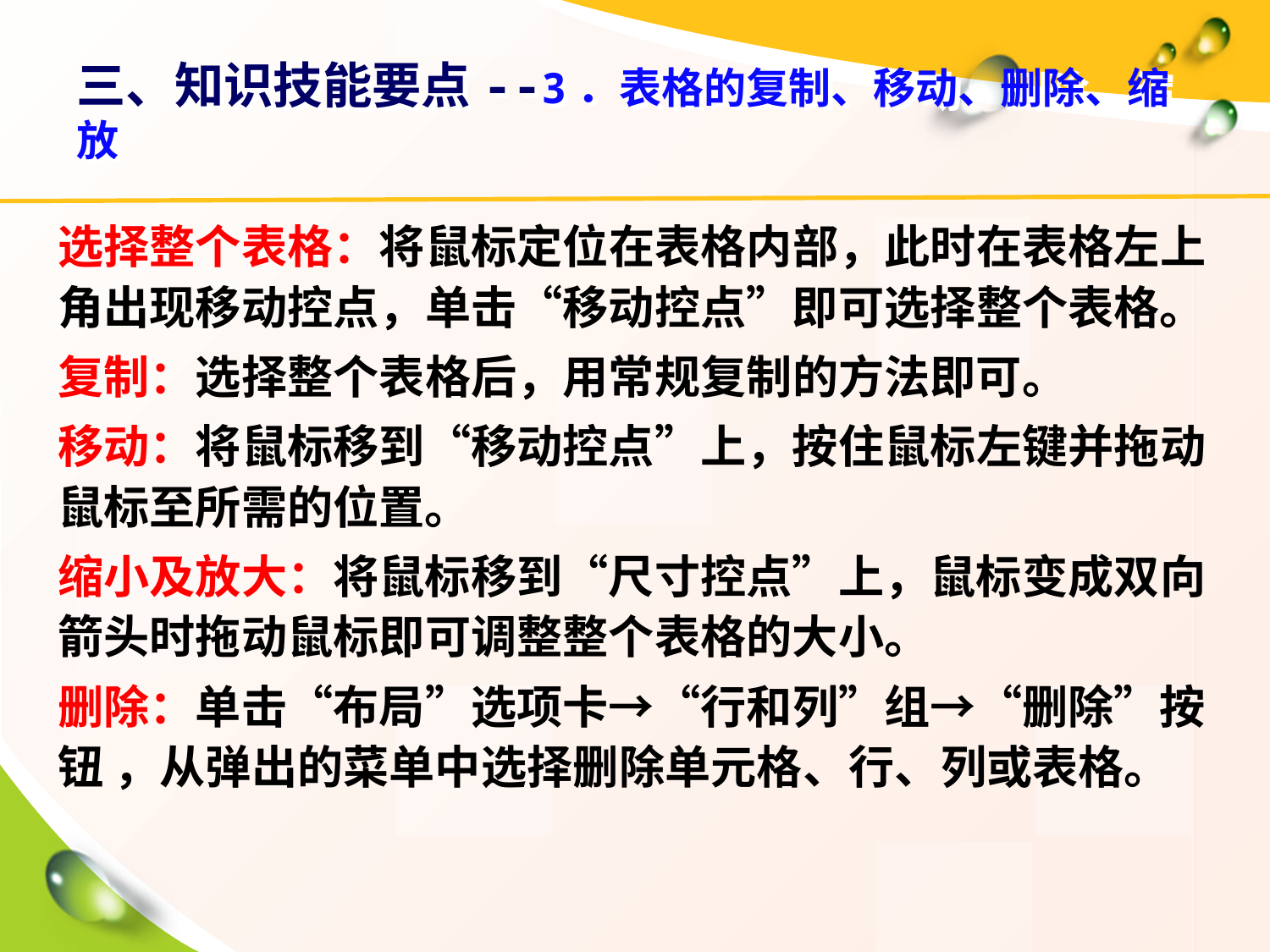

# 三、知识技能要点--3．表格的复制、移动、删除、缩放
选择整个表格：将鼠标定位在表格内部，此时在表格左上角出现移动控点，单击“移动控点”即可选择整个表格。
复制：选择整个表格后，用常规复制的方法即可。
移动：将鼠标移到“移动控点”上，按住鼠标左键并拖动鼠标至所需的位置。
缩小及放大：将鼠标移到“尺寸控点”上，鼠标变成双向箭头时拖动鼠标即可调整整个表格的大小。
删除：单击“布局”选项卡→“行和列”组→“删除”按钮 ，从弹出的菜单中选择删除单元格、行、列或表格。